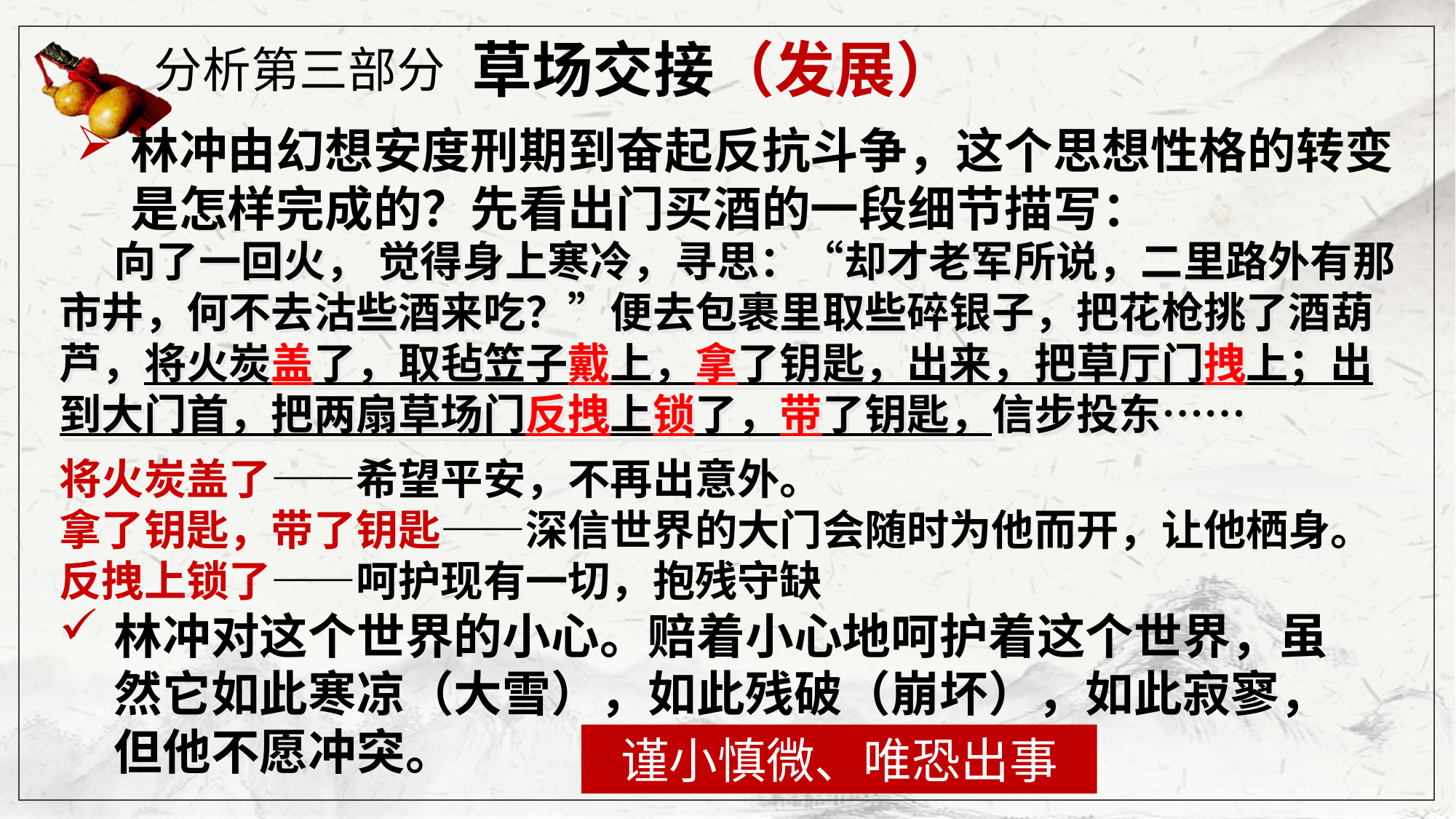

草场交接（发展）
分析第三部分
林冲由幻想安度刑期到奋起反抗斗争，这个思想性格的转变是怎样完成的？先看出门买酒的一段细节描写：
向了一回火， 觉得身上寒冷，寻思：“却才老军所说，二里路外有那市井，何不去沽些酒来吃？”便去包裹里取些碎银子，把花枪挑了酒葫芦，将火炭盖了，取毡笠子戴上，拿了钥匙，出来，把草厅门拽上；出到大门首，把两扇草场门反拽上锁了，带了钥匙，信步投东……
将火炭盖了——希望平安，不再出意外。
拿了钥匙，带了钥匙——深信世界的大门会随时为他而开，让他栖身。
反拽上锁了——呵护现有一切，抱残守缺
林冲对这个世界的小心。赔着小心地呵护着这个世界，虽然它如此寒凉（大雪），如此残破（崩坏），如此寂寥，但他不愿冲突。
谨小慎微、唯恐出事